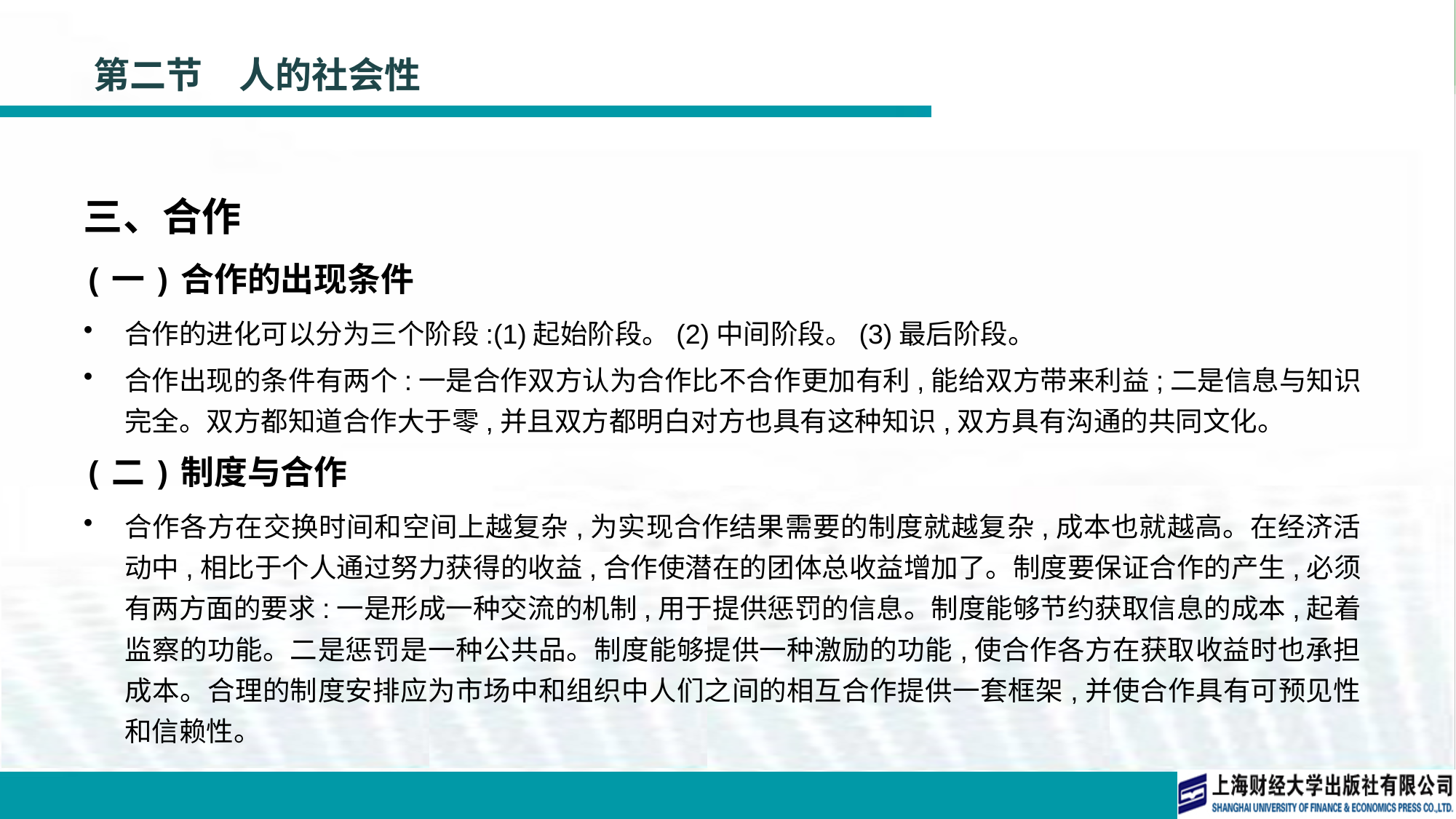

# 第二节　人的社会性
三、合作
(一)合作的出现条件
合作的进化可以分为三个阶段:(1)起始阶段。(2)中间阶段。(3)最后阶段。
合作出现的条件有两个:一是合作双方认为合作比不合作更加有利,能给双方带来利益;二是信息与知识完全。双方都知道合作大于零,并且双方都明白对方也具有这种知识,双方具有沟通的共同文化。
(二)制度与合作
合作各方在交换时间和空间上越复杂,为实现合作结果需要的制度就越复杂,成本也就越高。在经济活动中,相比于个人通过努力获得的收益,合作使潜在的团体总收益增加了。制度要保证合作的产生,必须有两方面的要求:一是形成一种交流的机制,用于提供惩罚的信息。制度能够节约获取信息的成本,起着监察的功能。二是惩罚是一种公共品。制度能够提供一种激励的功能,使合作各方在获取收益时也承担成本。合理的制度安排应为市场中和组织中人们之间的相互合作提供一套框架,并使合作具有可预见性和信赖性。